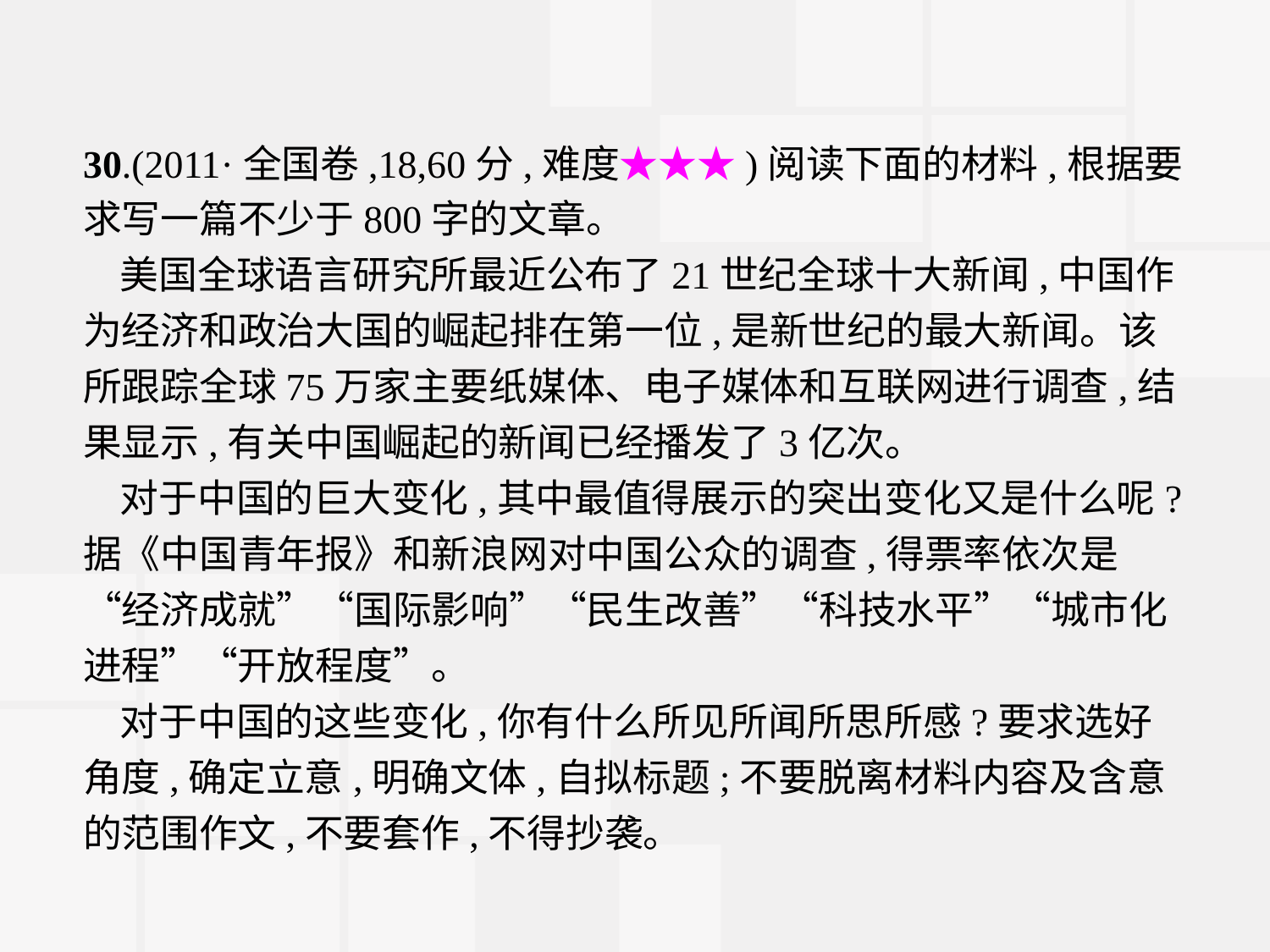

30.(2011·全国卷,18,60分,难度★★★)阅读下面的材料,根据要求写一篇不少于800字的文章。
美国全球语言研究所最近公布了21世纪全球十大新闻,中国作为经济和政治大国的崛起排在第一位,是新世纪的最大新闻。该所跟踪全球75万家主要纸媒体、电子媒体和互联网进行调查,结果显示,有关中国崛起的新闻已经播发了3亿次。
对于中国的巨大变化,其中最值得展示的突出变化又是什么呢?据《中国青年报》和新浪网对中国公众的调查,得票率依次是“经济成就”“国际影响”“民生改善”“科技水平”“城市化进程”“开放程度”。
对于中国的这些变化,你有什么所见所闻所思所感?要求选好角度,确定立意,明确文体,自拟标题;不要脱离材料内容及含意的范围作文,不要套作,不得抄袭。